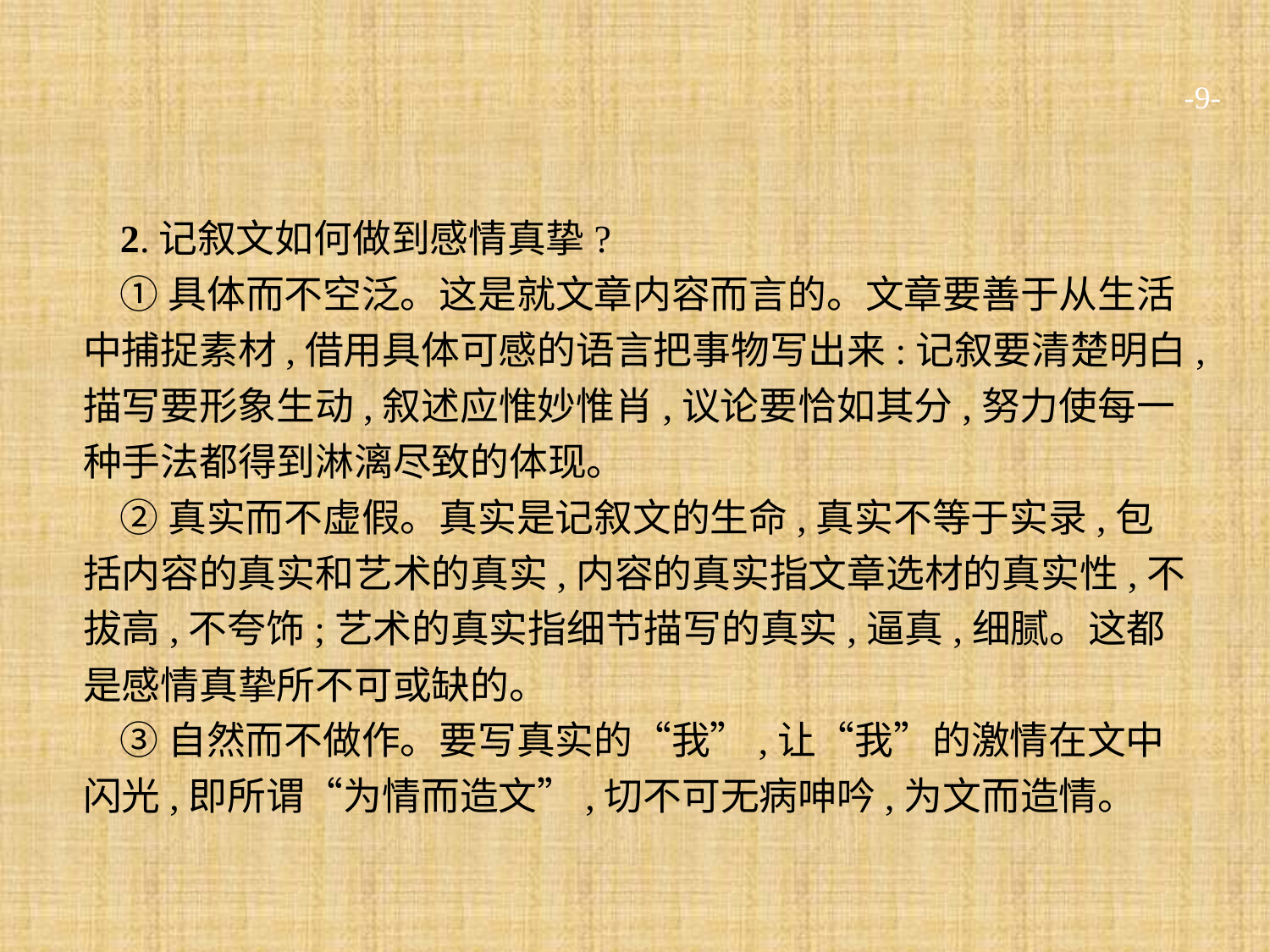

-9-
2.记叙文如何做到感情真挚?
①具体而不空泛。这是就文章内容而言的。文章要善于从生活中捕捉素材,借用具体可感的语言把事物写出来:记叙要清楚明白,描写要形象生动,叙述应惟妙惟肖,议论要恰如其分,努力使每一种手法都得到淋漓尽致的体现。
②真实而不虚假。真实是记叙文的生命,真实不等于实录,包括内容的真实和艺术的真实,内容的真实指文章选材的真实性,不拔高,不夸饰;艺术的真实指细节描写的真实,逼真,细腻。这都是感情真挚所不可或缺的。
③自然而不做作。要写真实的“我”,让“我”的激情在文中闪光,即所谓“为情而造文”,切不可无病呻吟,为文而造情。